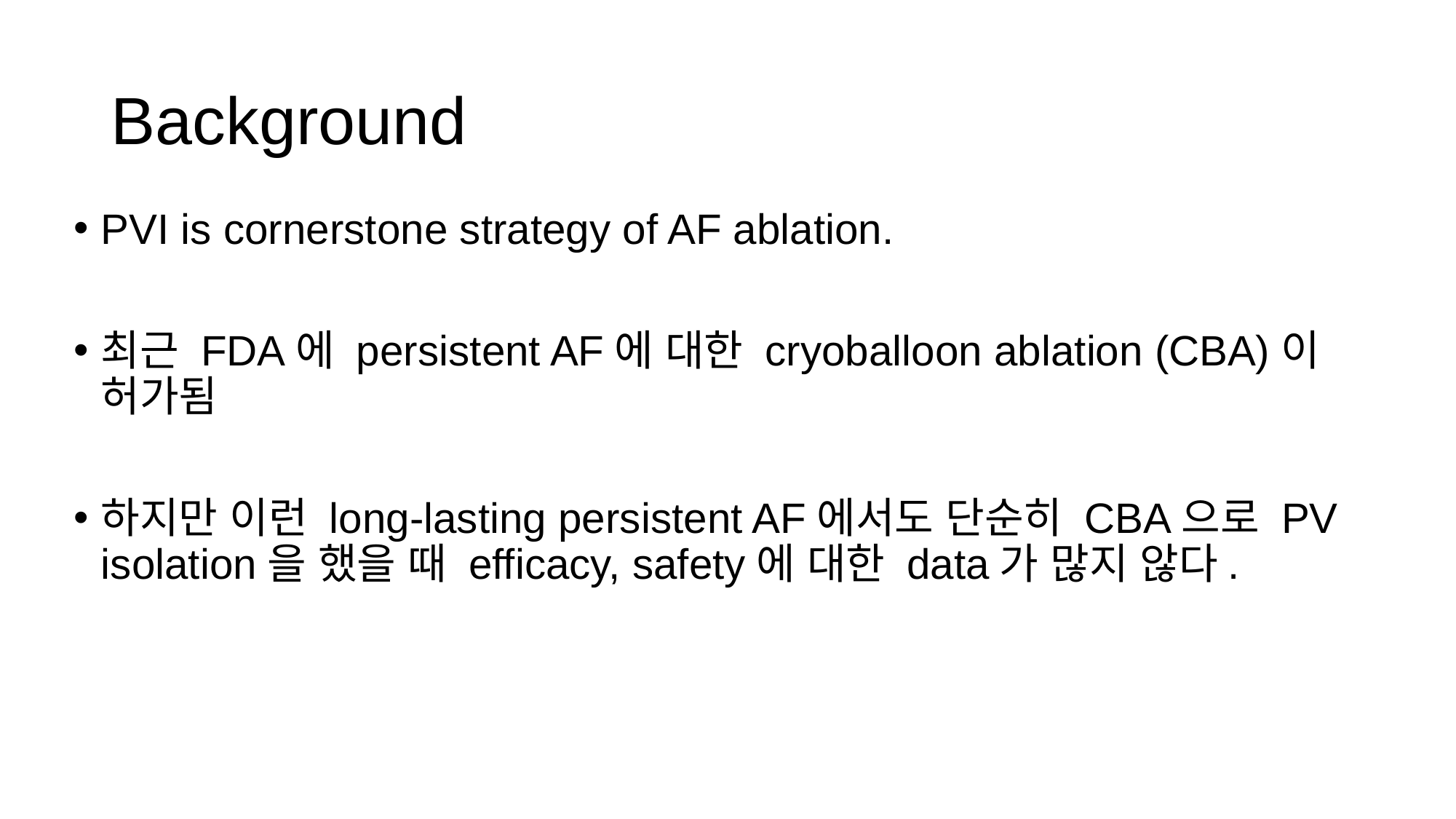

# Background
PVI is cornerstone strategy of AF ablation.

최근 FDA에 persistent AF에 대한 cryoballoon ablation (CBA)이 허가됨

하지만 이런 long-lasting persistent AF에서도 단순히 CBA으로 PV isolation을 했을 때 efficacy, safety에 대한 data가 많지 않다.